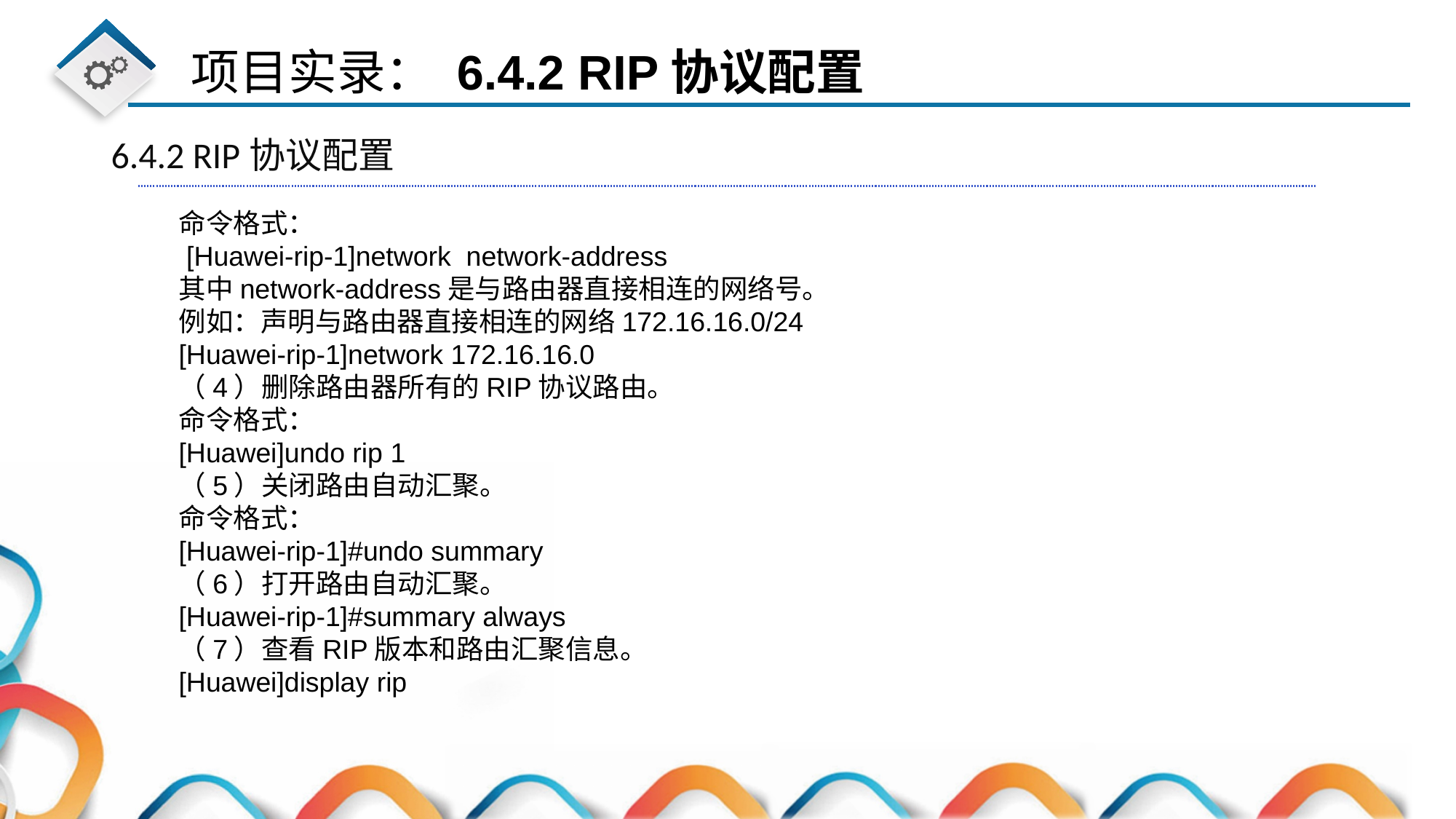

6.4.2 RIP协议配置

命令格式：
 [Huawei-rip-1]network  network-address
其中network-address是与路由器直接相连的网络号。
例如：声明与路由器直接相连的网络172.16.16.0/24
[Huawei-rip-1]network 172.16.16.0
（4）删除路由器所有的RIP协议路由。
命令格式：
[Huawei]undo rip 1
（5）关闭路由自动汇聚。
命令格式：
[Huawei-rip-1]#undo summary
（6）打开路由自动汇聚。
[Huawei-rip-1]#summary always
（7）查看RIP版本和路由汇聚信息。
[Huawei]display rip